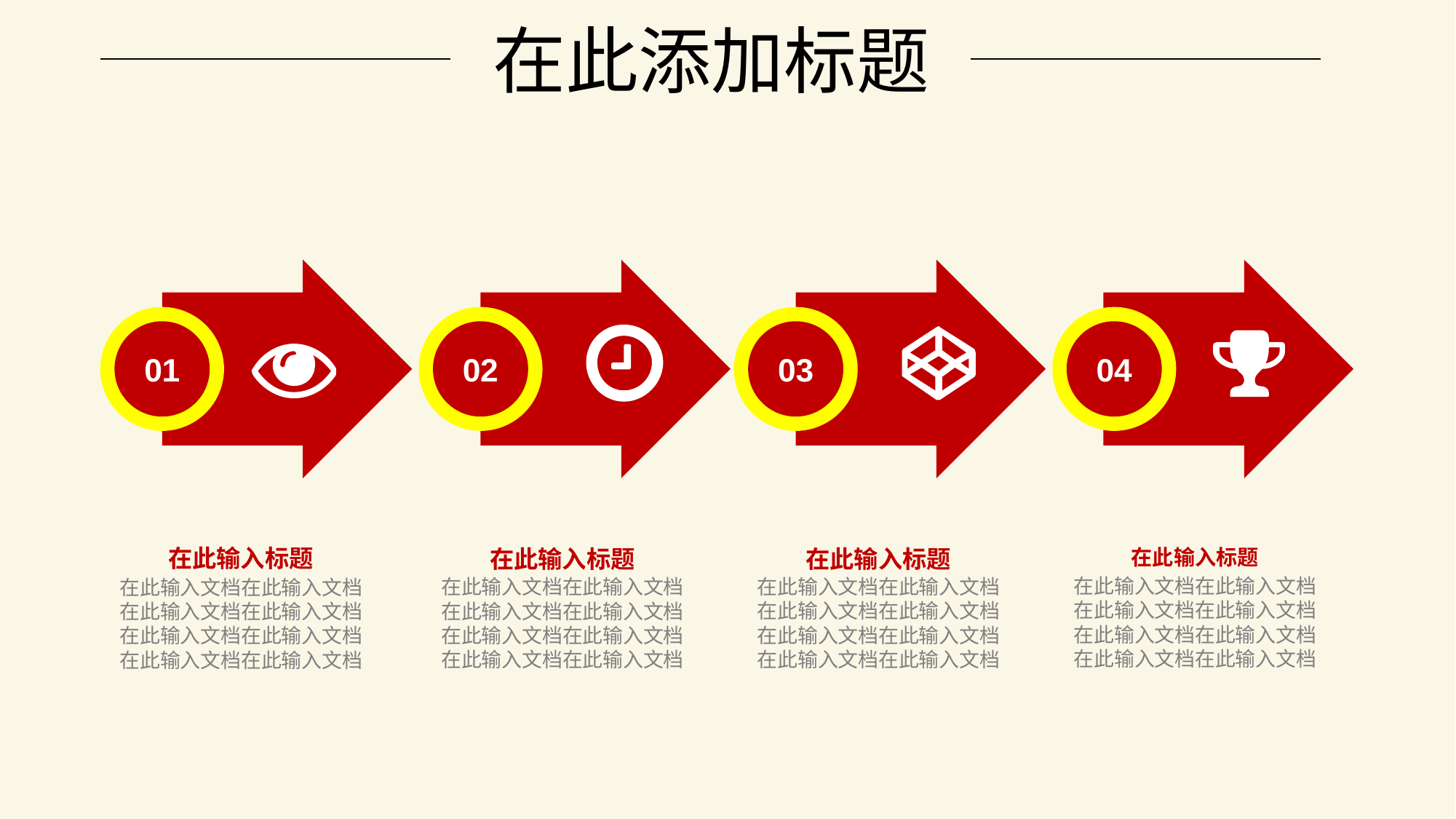

01

02

03

04

在此输入标题
在此输入文档在此输入文档在此输入文档在此输入文档在此输入文档在此输入文档在此输入文档在此输入文档

在此输入标题
在此输入文档在此输入文档在此输入文档在此输入文档在此输入文档在此输入文档在此输入文档在此输入文档
在此输入标题
在此输入文档在此输入文档在此输入文档在此输入文档在此输入文档在此输入文档在此输入文档在此输入文档
在此输入标题
在此输入文档在此输入文档在此输入文档在此输入文档在此输入文档在此输入文档在此输入文档在此输入文档